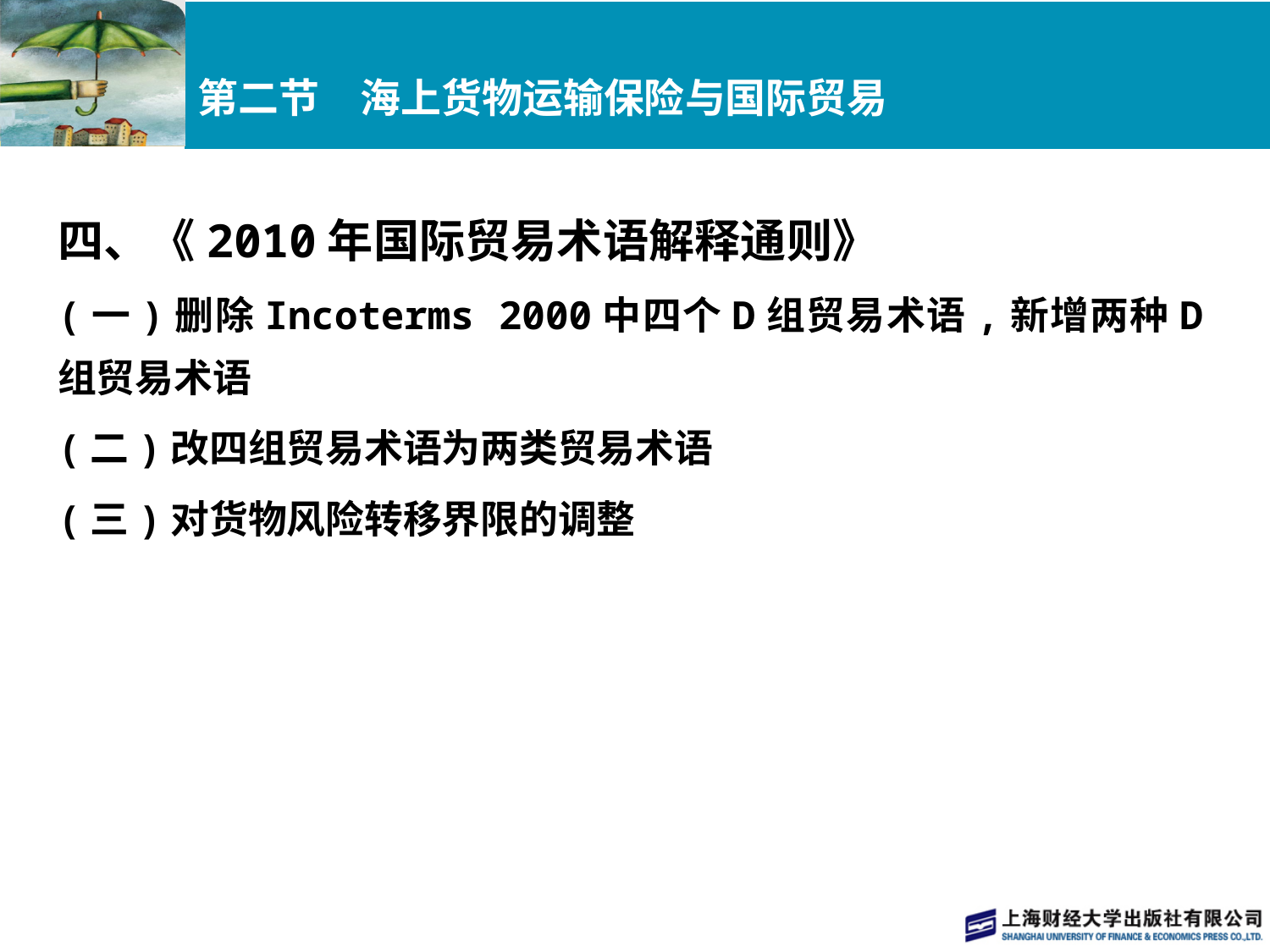

# 第二节　海上货物运输保险与国际贸易
四、《2010年国际贸易术语解释通则》
(一)删除Incoterms 2000中四个D组贸易术语,新增两种D组贸易术语
(二)改四组贸易术语为两类贸易术语
(三)对货物风险转移界限的调整